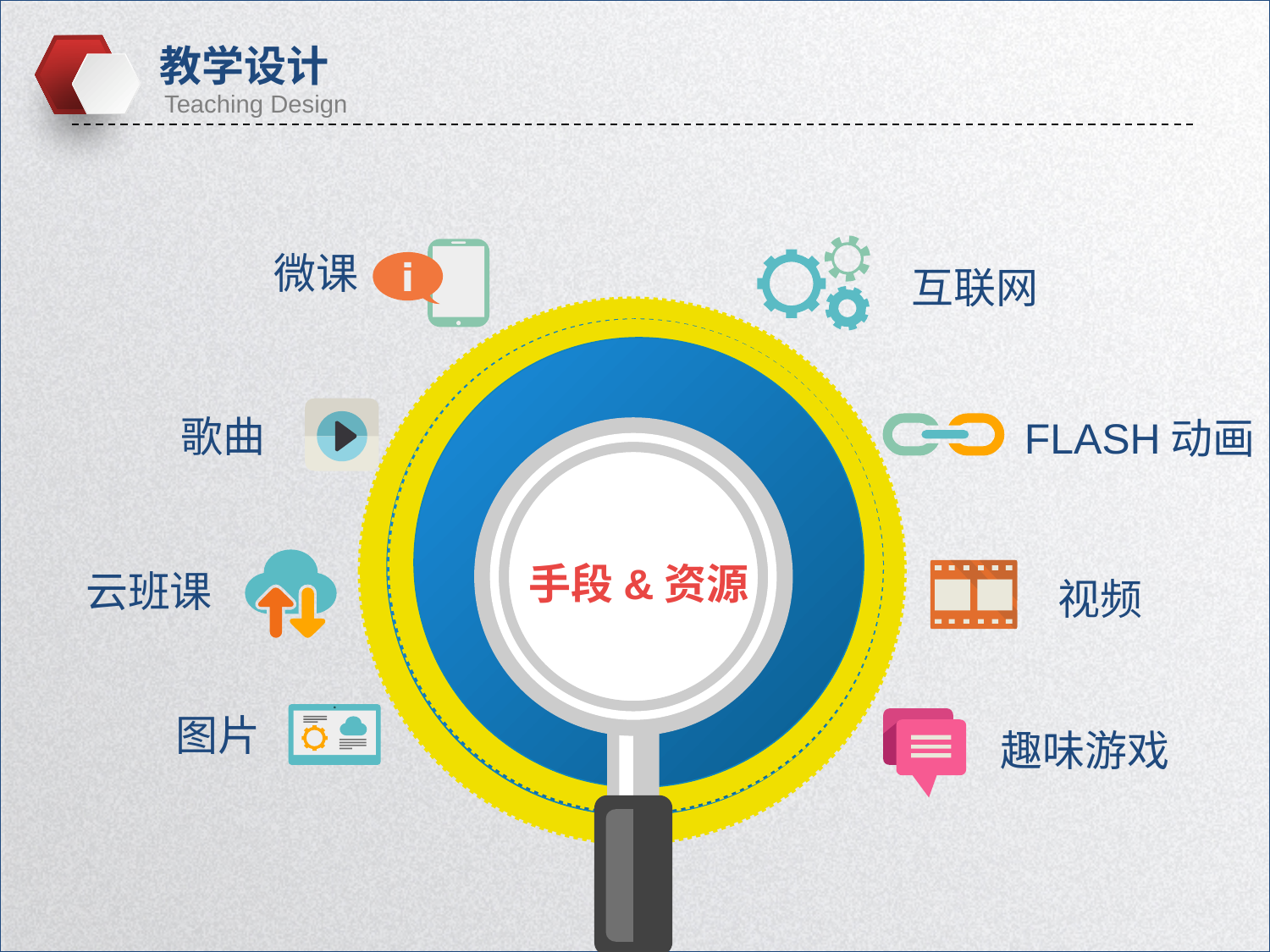

微课

互联网

歌曲
FLASH动画

手段&资源

云班课

视频
图片

趣味游戏